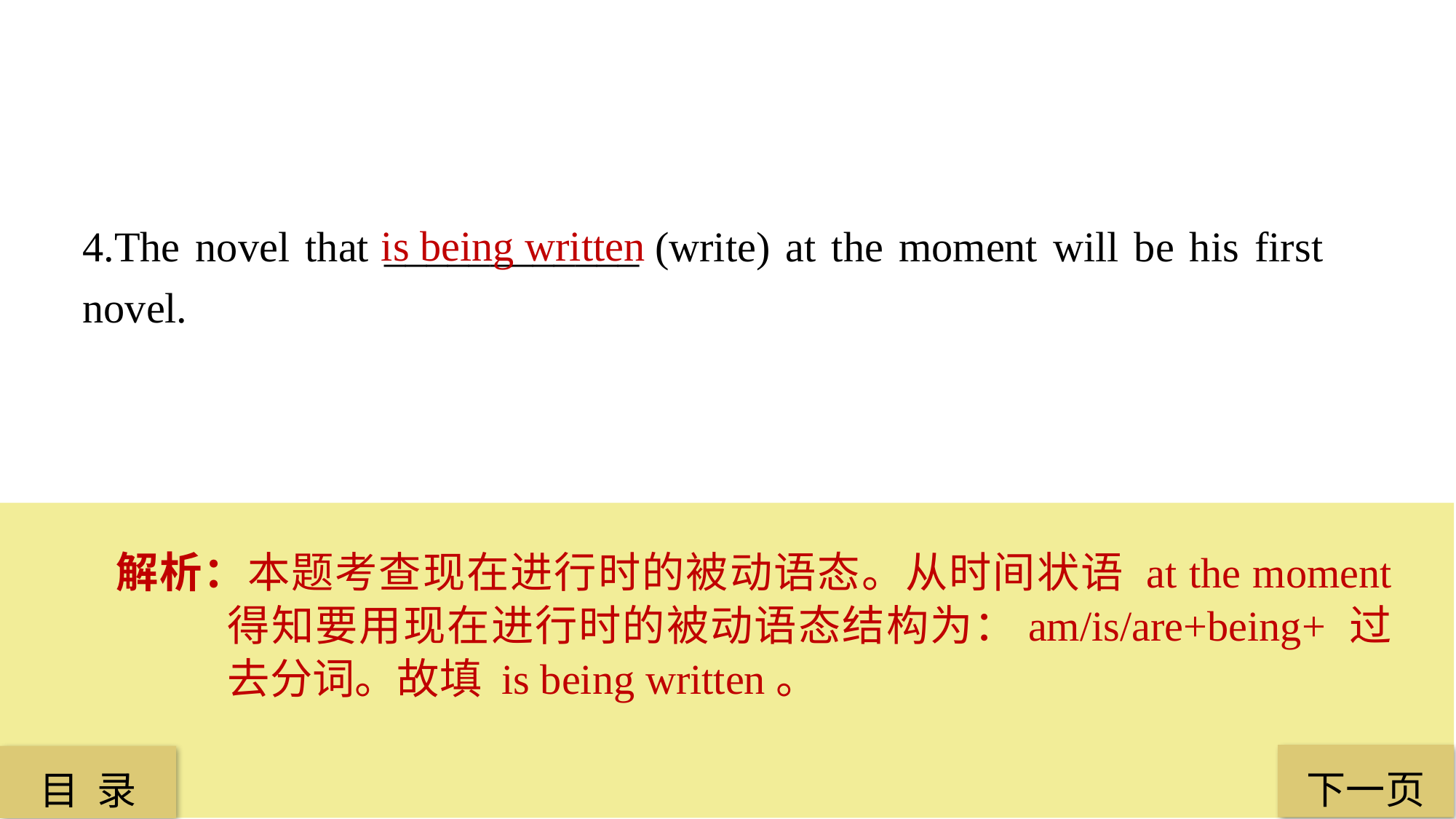

4.The novel that ____________ (write) at the moment will be his first novel.
 is being written
解析：本题考查现在进行时的被动语态。从时间状语 at the moment 得知要用现在进行时的被动语态结构为：am/is/are+being+ 过去分词。故填 is being written。